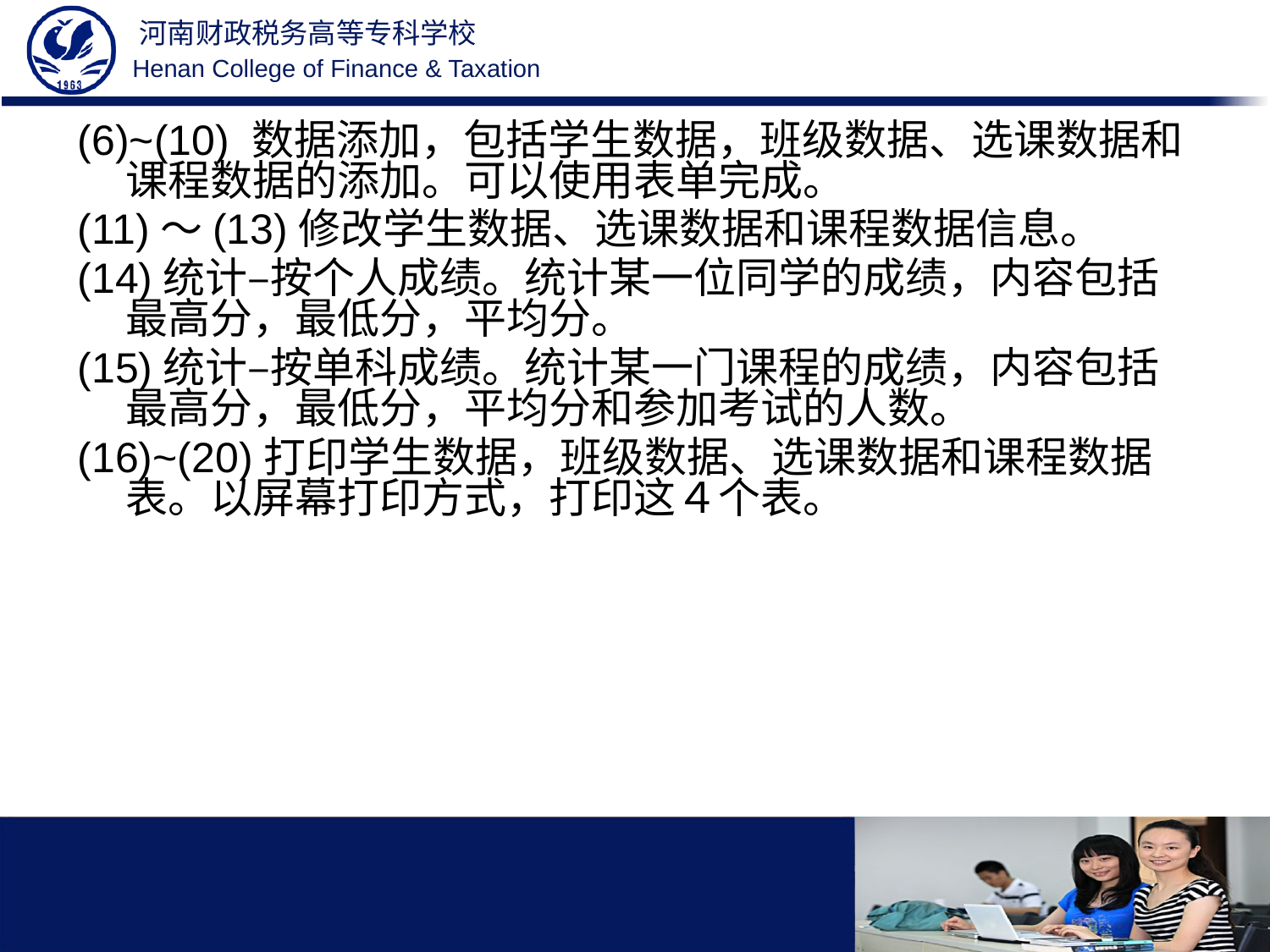

(6)~(10) 数据添加，包括学生数据，班级数据、选课数据和课程数据的添加。可以使用表单完成。
(11)～(13)修改学生数据、选课数据和课程数据信息。
(14)统计–按个人成绩。统计某一位同学的成绩，内容包括最高分，最低分，平均分。
(15)统计–按单科成绩。统计某一门课程的成绩，内容包括最高分，最低分，平均分和参加考试的人数。
(16)~(20)打印学生数据，班级数据、选课数据和课程数据表。以屏幕打印方式，打印这４个表。